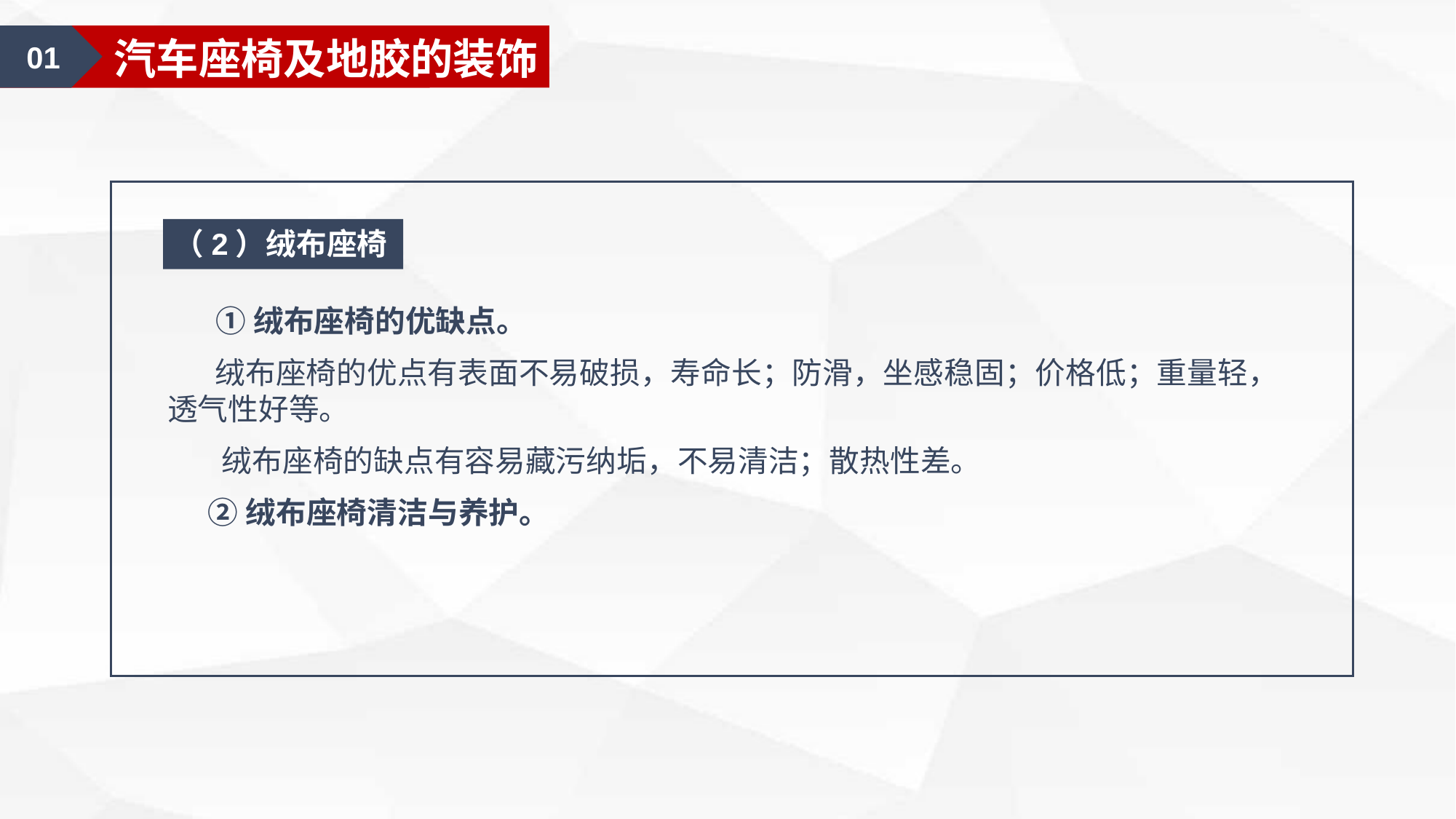

01
涂料的基础知识

01
汽车座椅及地胶的装饰

（2）绒布座椅
       ①绒布座椅的优缺点。
      绒布座椅的优点有表面不易破损，寿命长；防滑，坐感稳固；价格低；重量轻，透气性好等。
       绒布座椅的缺点有容易藏污纳垢，不易清洁；散热性差。
      ②绒布座椅清洁与养护。